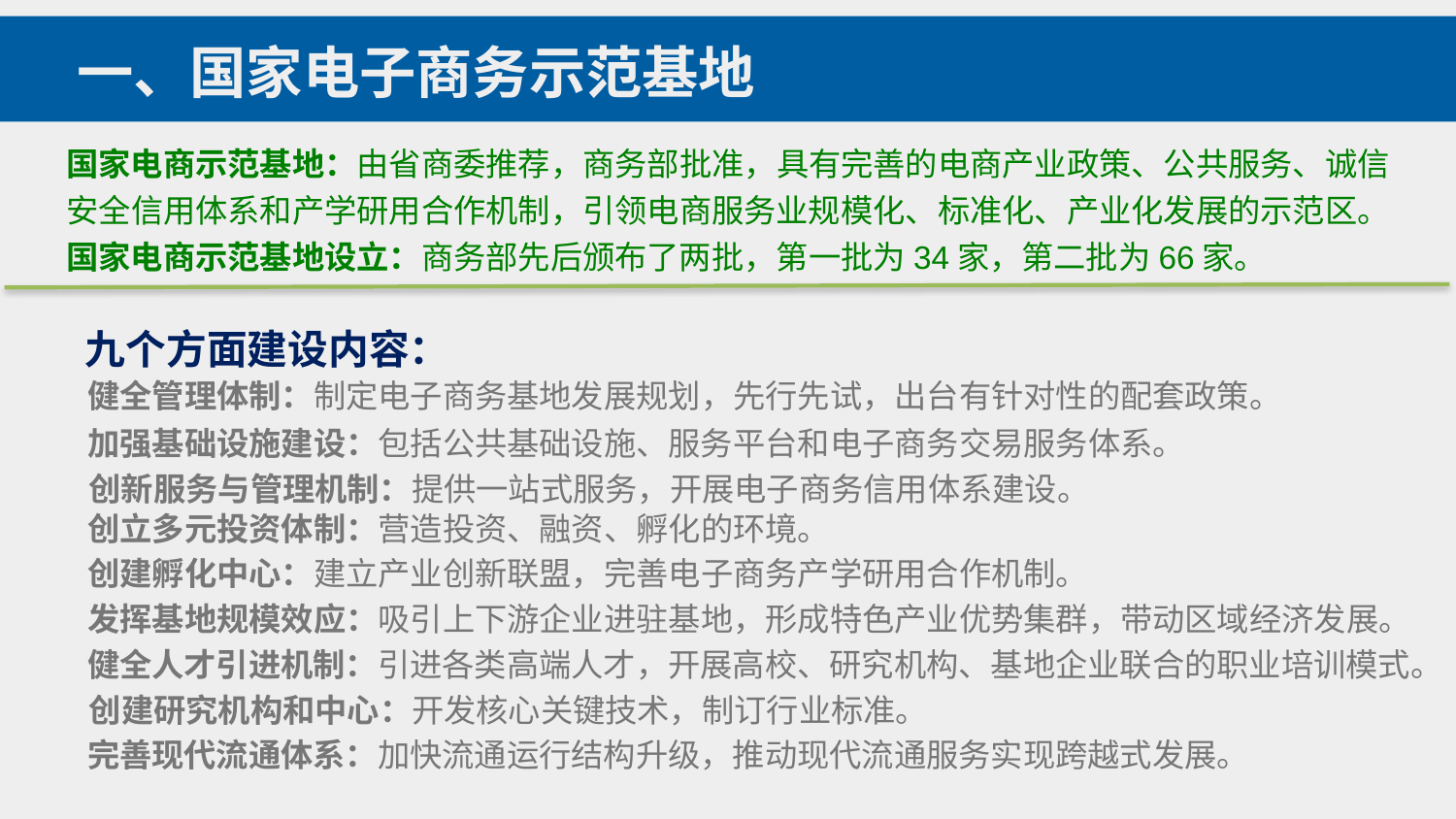

一、国家电子商务示范基地
国家电商示范基地：由省商委推荐，商务部批准，具有完善的电商产业政策、公共服务、诚信安全信用体系和产学研用合作机制，引领电商服务业规模化、标准化、产业化发展的示范区。
国家电商示范基地设立：商务部先后颁布了两批，第一批为34家，第二批为66家。
九个方面建设内容：
健全管理体制：制定电子商务基地发展规划，先行先试，出台有针对性的配套政策。
加强基础设施建设：包括公共基础设施、服务平台和电子商务交易服务体系。
创新服务与管理机制：提供一站式服务，开展电子商务信用体系建设。
创立多元投资体制：营造投资、融资、孵化的环境。
创建孵化中心：建立产业创新联盟，完善电子商务产学研用合作机制。
发挥基地规模效应：吸引上下游企业进驻基地，形成特色产业优势集群，带动区域经济发展。
健全人才引进机制：引进各类高端人才，开展高校、研究机构、基地企业联合的职业培训模式。
创建研究机构和中心：开发核心关键技术，制订行业标准。
完善现代流通体系：加快流通运行结构升级，推动现代流通服务实现跨越式发展。